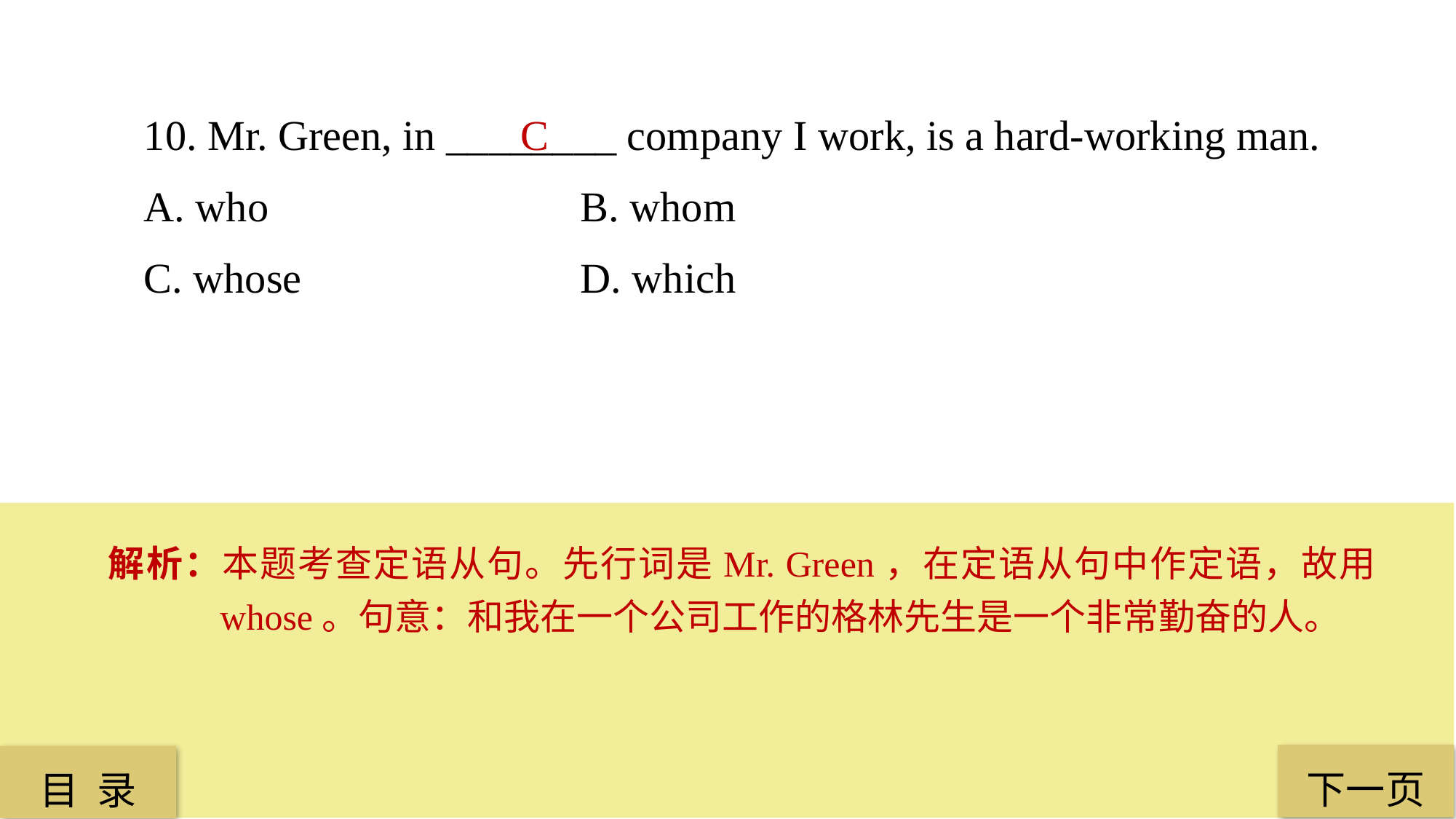

10. Mr. Green, in ________ company I work, is a hard-working man.
A. who 			B. whom
C. whose 			D. which
C
解析：本题考查定语从句。先行词是Mr. Green，在定语从句中作定语，故用whose。句意：和我在一个公司工作的格林先生是一个非常勤奋的人。